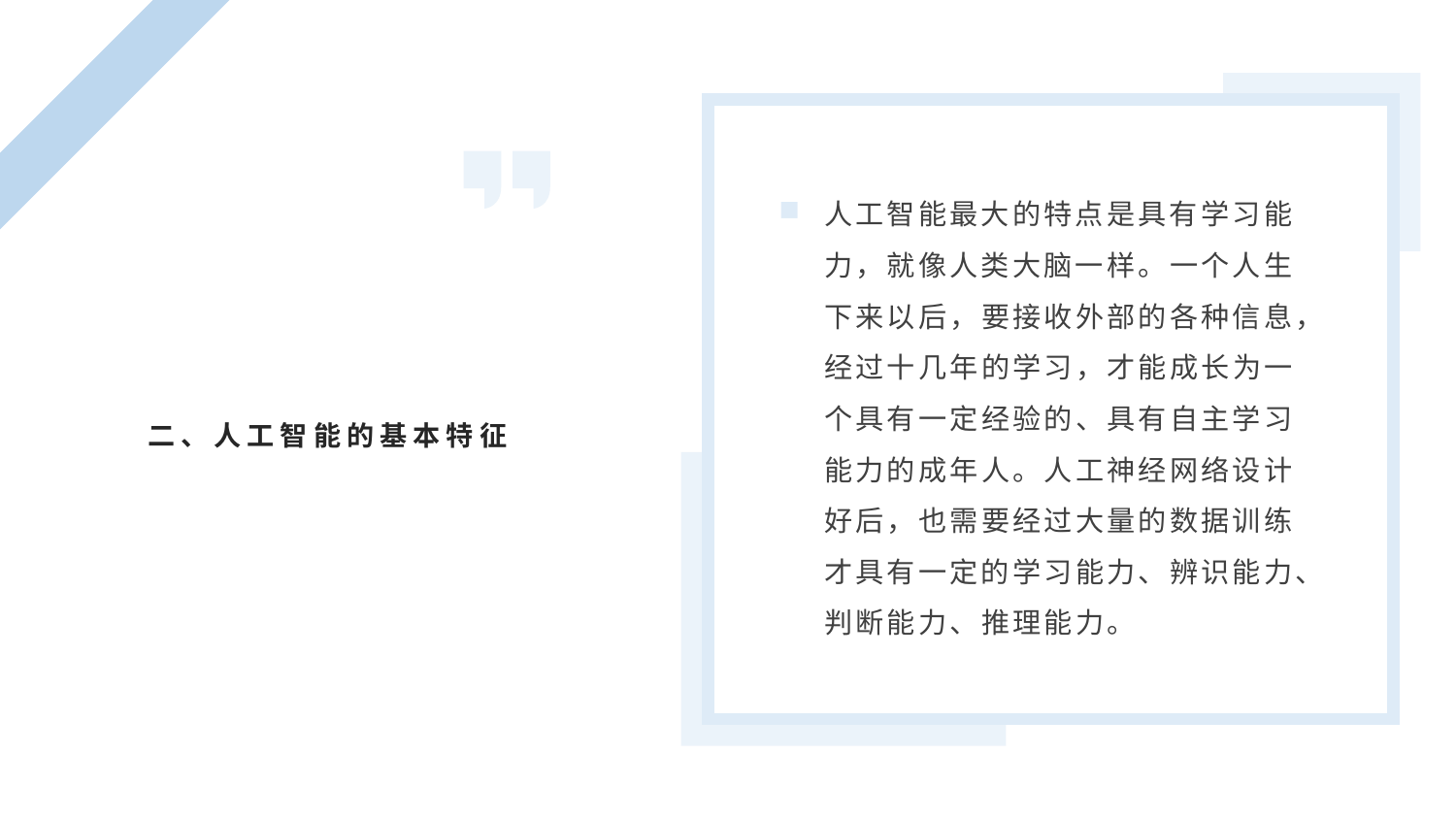

人工智能最大的特点是具有学习能力，就像人类大脑一样。一个人生下来以后，要接收外部的各种信息，经过十几年的学习，才能成长为一个具有一定经验的、具有自主学习能力的成年人。人工神经网络设计好后，也需要经过大量的数据训练才具有一定的学习能力、辨识能力、判断能力、推理能力。

二、人工智能的基本特征